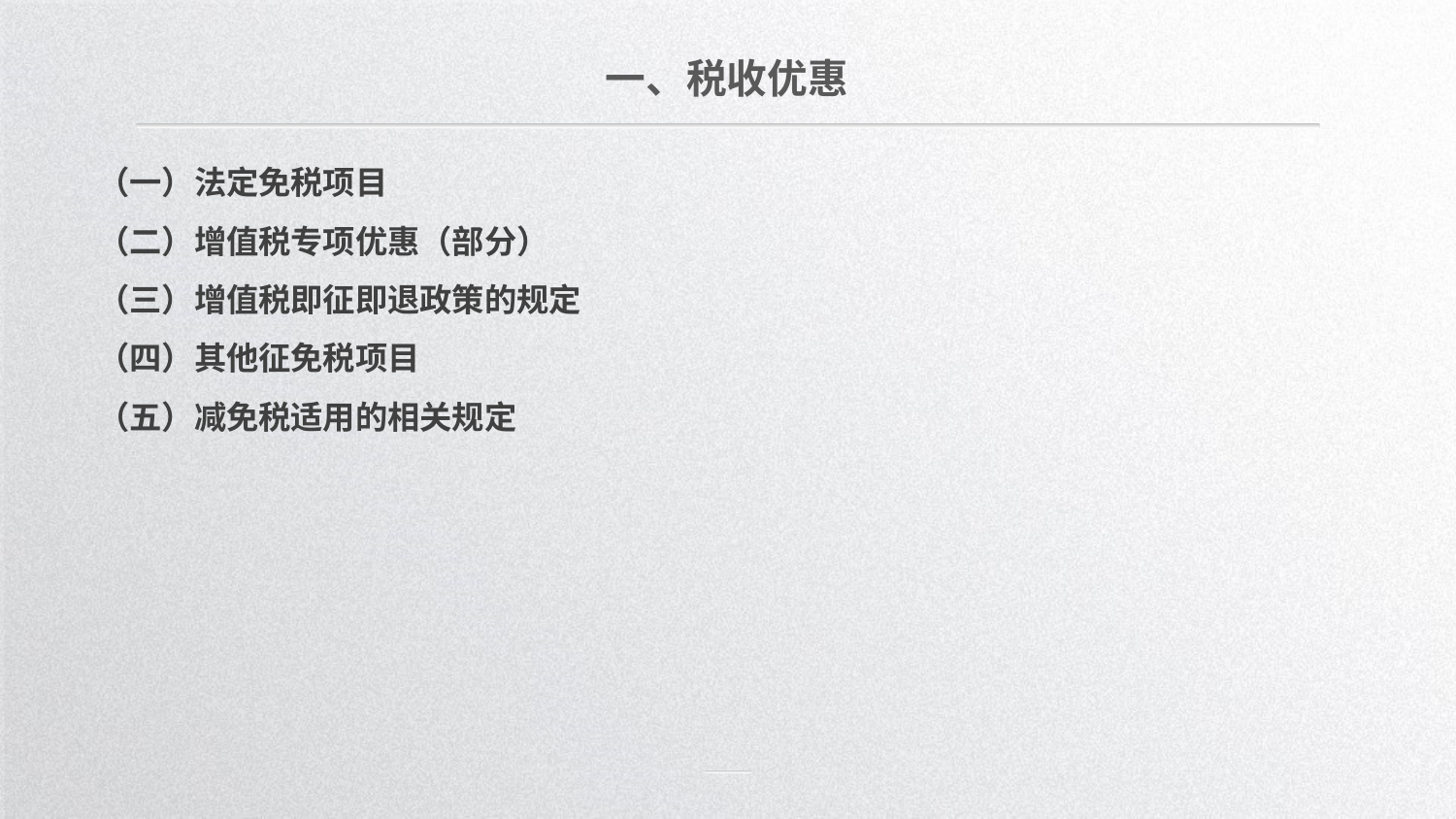

一、税收优惠
（一）法定免税项目
（二）增值税专项优惠（部分）
（三）增值税即征即退政策的规定
（四）其他征免税项目
（五）减免税适用的相关规定